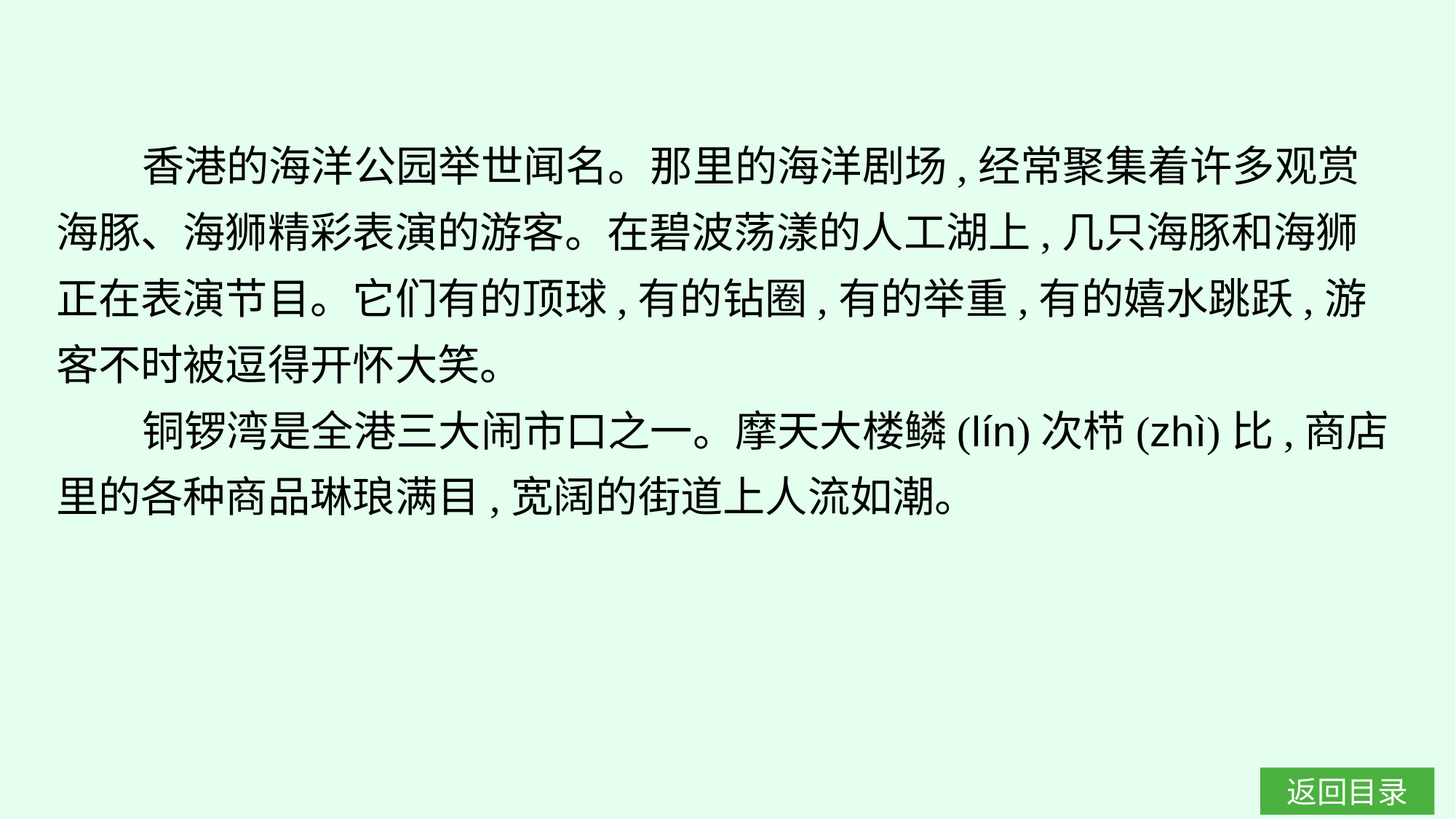

香港的海洋公园举世闻名。那里的海洋剧场,经常聚集着许多观赏海豚、海狮精彩表演的游客。在碧波荡漾的人工湖上,几只海豚和海狮正在表演节目。它们有的顶球,有的钻圈,有的举重,有的嬉水跳跃,游客不时被逗得开怀大笑。
铜锣湾是全港三大闹市口之一。摩天大楼鳞(lín)次栉(zhì)比,商店里的各种商品琳琅满目,宽阔的街道上人流如潮。